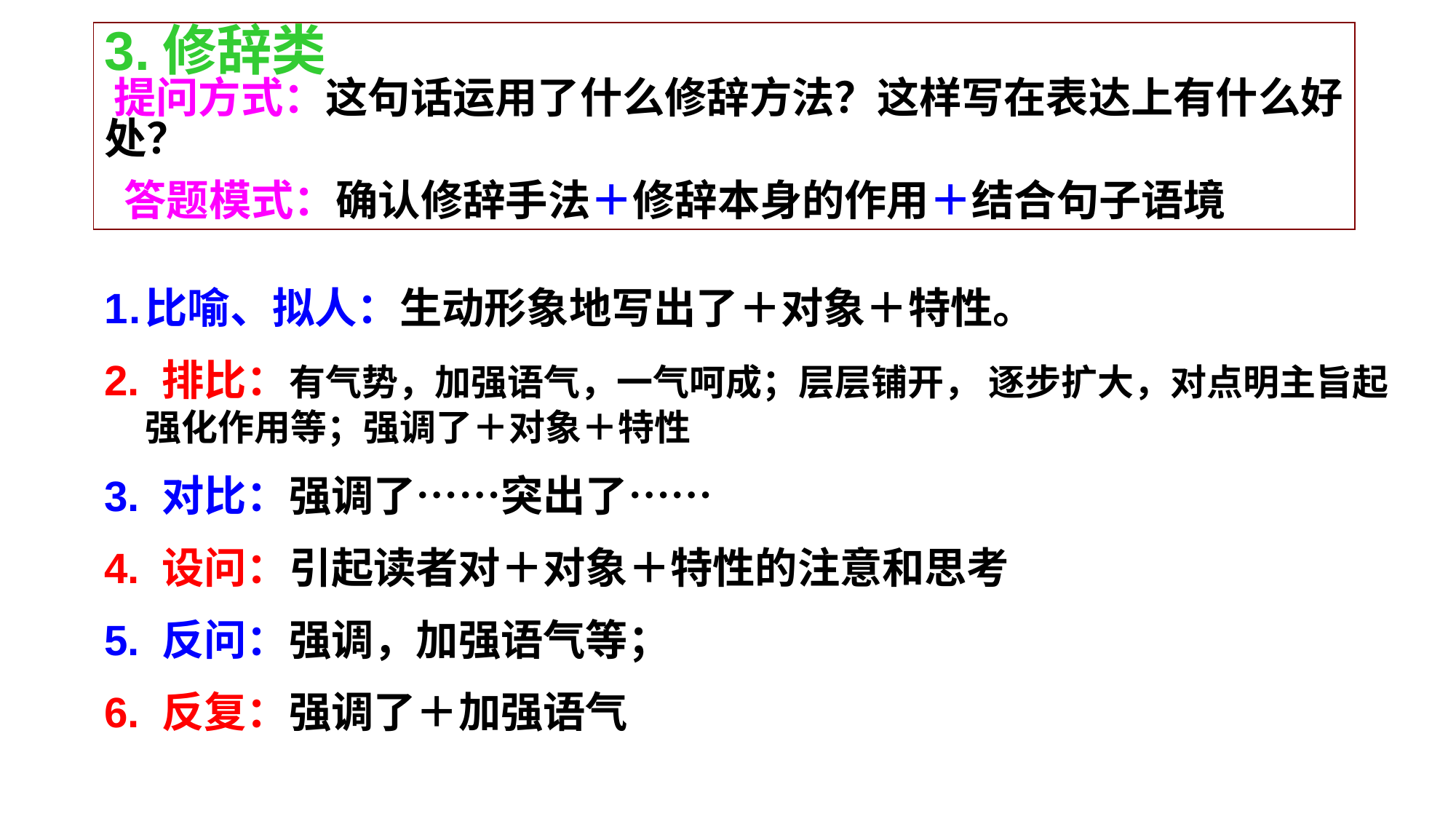

3.修辞类
 提问方式：这句话运用了什么修辞方法？这样写在表达上有什么好处？
 答题模式：确认修辞手法＋修辞本身的作用＋结合句子语境
比喻、拟人：生动形象地写出了＋对象＋特性。
2. 排比：有气势，加强语气，一气呵成；层层铺开， 逐步扩大，对点明主旨起强化作用等；强调了＋对象＋特性
3. 对比：强调了……突出了……
4. 设问：引起读者对＋对象＋特性的注意和思考
5. 反问：强调，加强语气等；
6. 反复：强调了＋加强语气